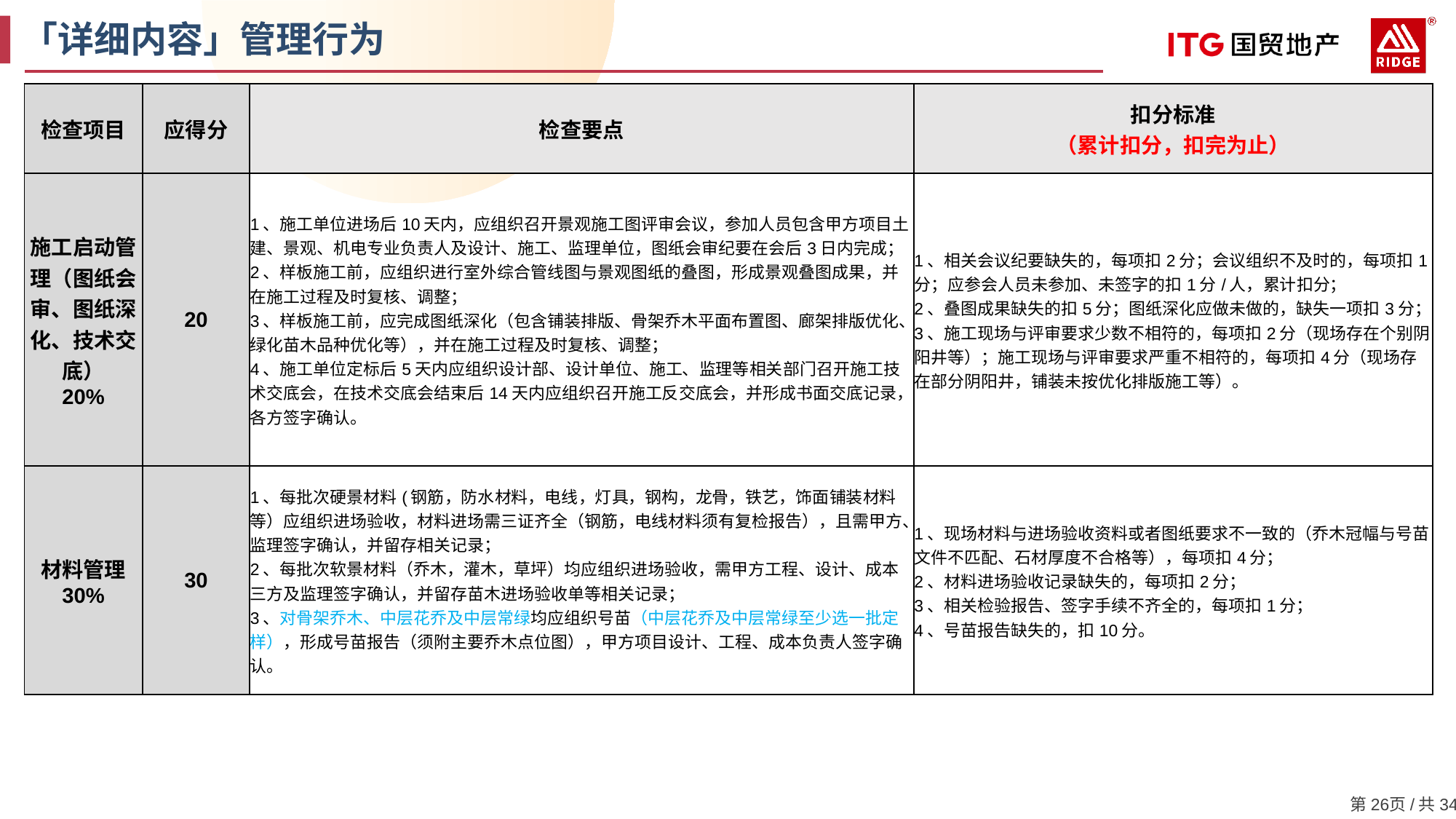

「详细内容」管理行为
| 检查项目 | 应得分 | 检查要点 | 扣分标准 （累计扣分，扣完为止） |
| --- | --- | --- | --- |
| 施工启动管理（图纸会审、图纸深化、技术交底） 20% | 20 | 1、施工单位进场后10天内，应组织召开景观施工图评审会议，参加人员包含甲方项目土建、景观、机电专业负责人及设计、施工、监理单位，图纸会审纪要在会后3日内完成； 2、样板施工前，应组织进行室外综合管线图与景观图纸的叠图，形成景观叠图成果，并在施工过程及时复核、调整； 3、样板施工前，应完成图纸深化（包含铺装排版、骨架乔木平面布置图、廊架排版优化、绿化苗木品种优化等），并在施工过程及时复核、调整； 4、施工单位定标后5天内应组织设计部、设计单位、施工、监理等相关部门召开施工技术交底会，在技术交底会结束后14天内应组织召开施工反交底会，并形成书面交底记录，各方签字确认。 | 1、相关会议纪要缺失的，每项扣2分；会议组织不及时的，每项扣1分；应参会人员未参加、未签字的扣1分/人，累计扣分； 2、叠图成果缺失的扣5分；图纸深化应做未做的，缺失一项扣3分； 3、施工现场与评审要求少数不相符的，每项扣2分（现场存在个别阴阳井等）；施工现场与评审要求严重不相符的，每项扣4分（现场存在部分阴阳井，铺装未按优化排版施工等）。 |
| 材料管理 30% | 30 | 1、每批次硬景材料(钢筋，防水材料，电线，灯具，钢构，龙骨，铁艺，饰面铺装材料等）应组织进场验收，材料进场需三证齐全（钢筋，电线材料须有复检报告），且需甲方、监理签字确认，并留存相关记录； 2、每批次软景材料（乔木，灌木，草坪）均应组织进场验收，需甲方工程、设计、成本三方及监理签字确认，并留存苗木进场验收单等相关记录； 3、对骨架乔木、中层花乔及中层常绿均应组织号苗（中层花乔及中层常绿至少选一批定样），形成号苗报告（须附主要乔木点位图），甲方项目设计、工程、成本负责人签字确认。 | 1、现场材料与进场验收资料或者图纸要求不一致的（乔木冠幅与号苗文件不匹配、石材厚度不合格等），每项扣4分； 2、材料进场验收记录缺失的，每项扣2分； 3、相关检验报告、签字手续不齐全的，每项扣1分； 4、号苗报告缺失的，扣10分。 |